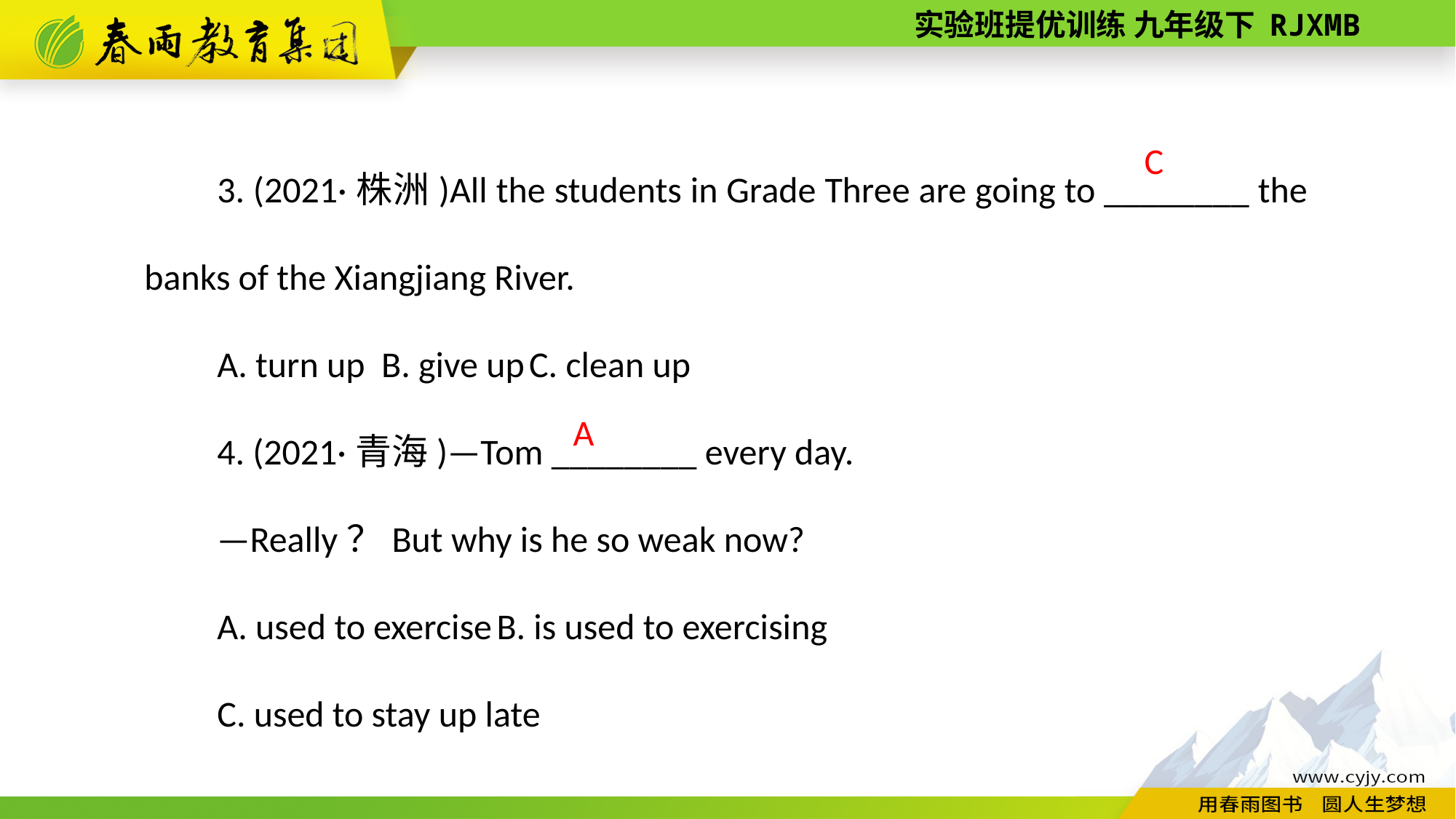

3. (2021·株洲)All the students in Grade Three are going to ________ the banks of the Xiangjiang River.
A. turn up  B. give up C. clean up
4. (2021·青海)—Tom ________ every day.
—Really？But why is he so weak now?
A. used to exercise B. is used to exercising
C. used to stay up late
C
A